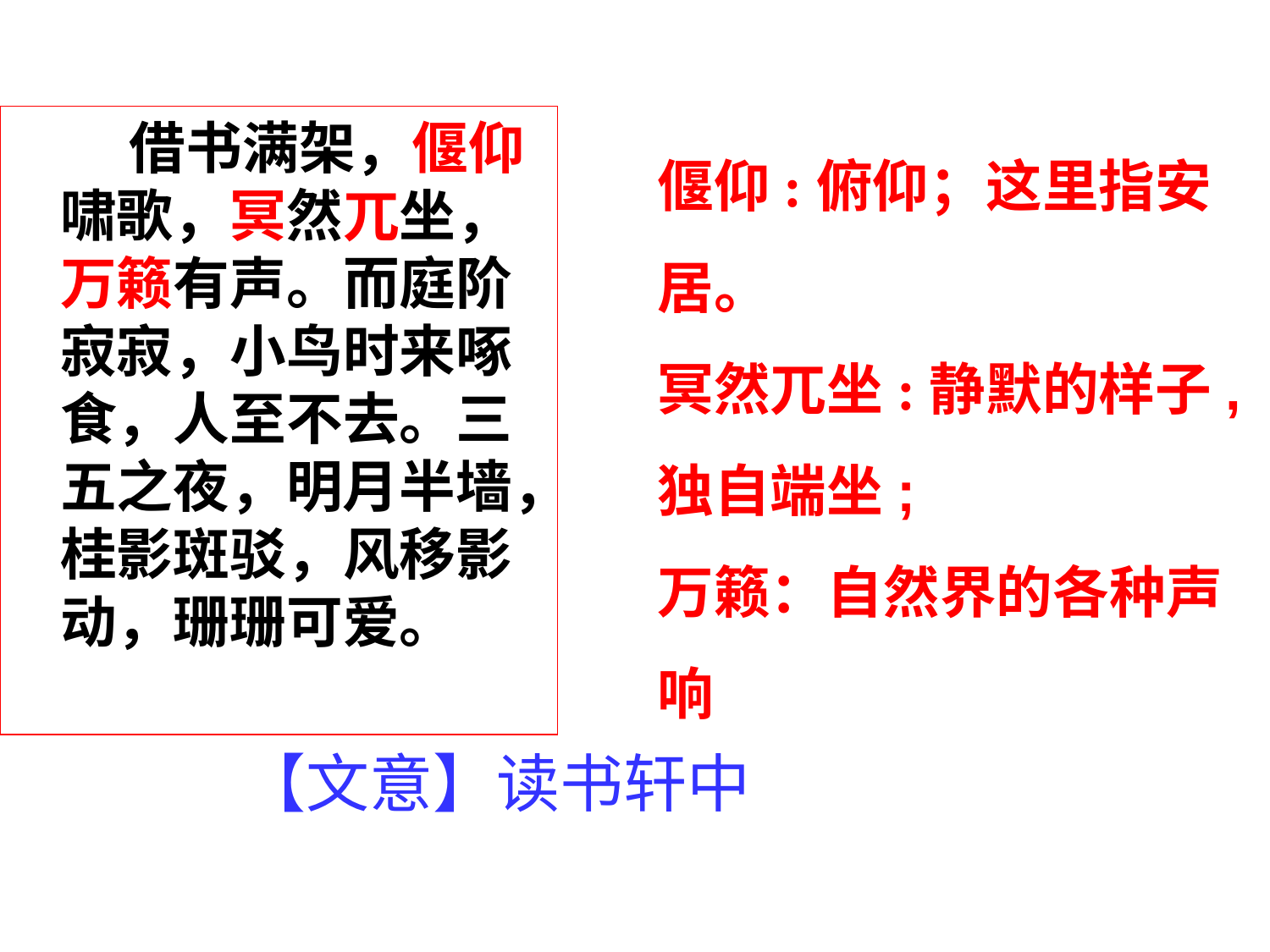

借书满架，偃仰啸歌，冥然兀坐，万籁有声。而庭阶寂寂，小鸟时来啄食，人至不去。三五之夜，明月半墙，桂影斑驳，风移影动，珊珊可爱。

偃仰:俯仰；这里指安居。
冥然兀坐:静默的样子,独自端坐;
万籁：自然界的各种声响

【文意】读书轩中